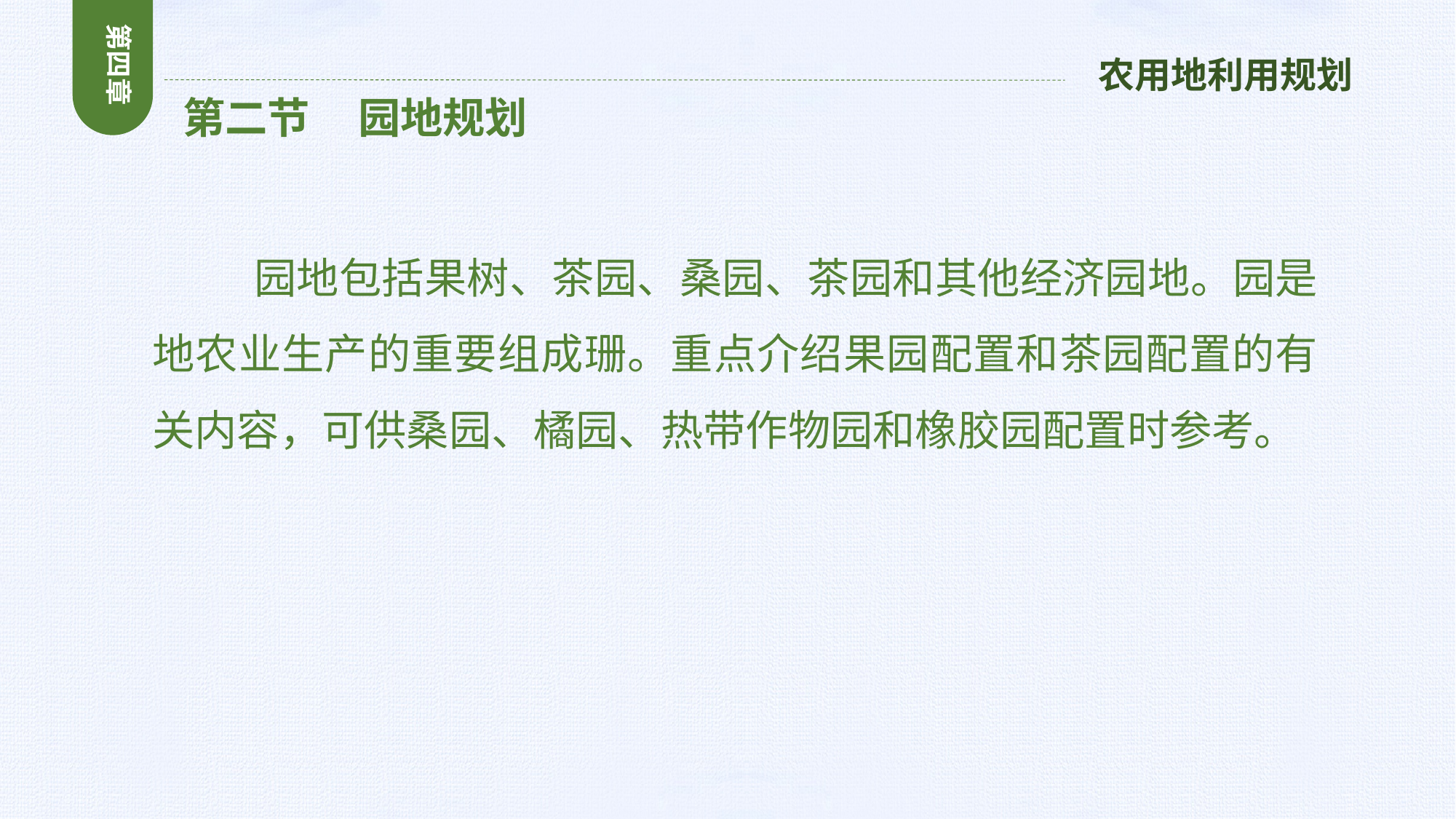

第四章
农用地利用规划
 第二节     园地规划

          园地包括果树、茶园、桑园、茶园和其他经济园地。园是地农业生产的重要组成珊。重点介绍果园配置和茶园配置的有关内容，可供桑园、橘园、热带作物园和橡胶园配置时参考。